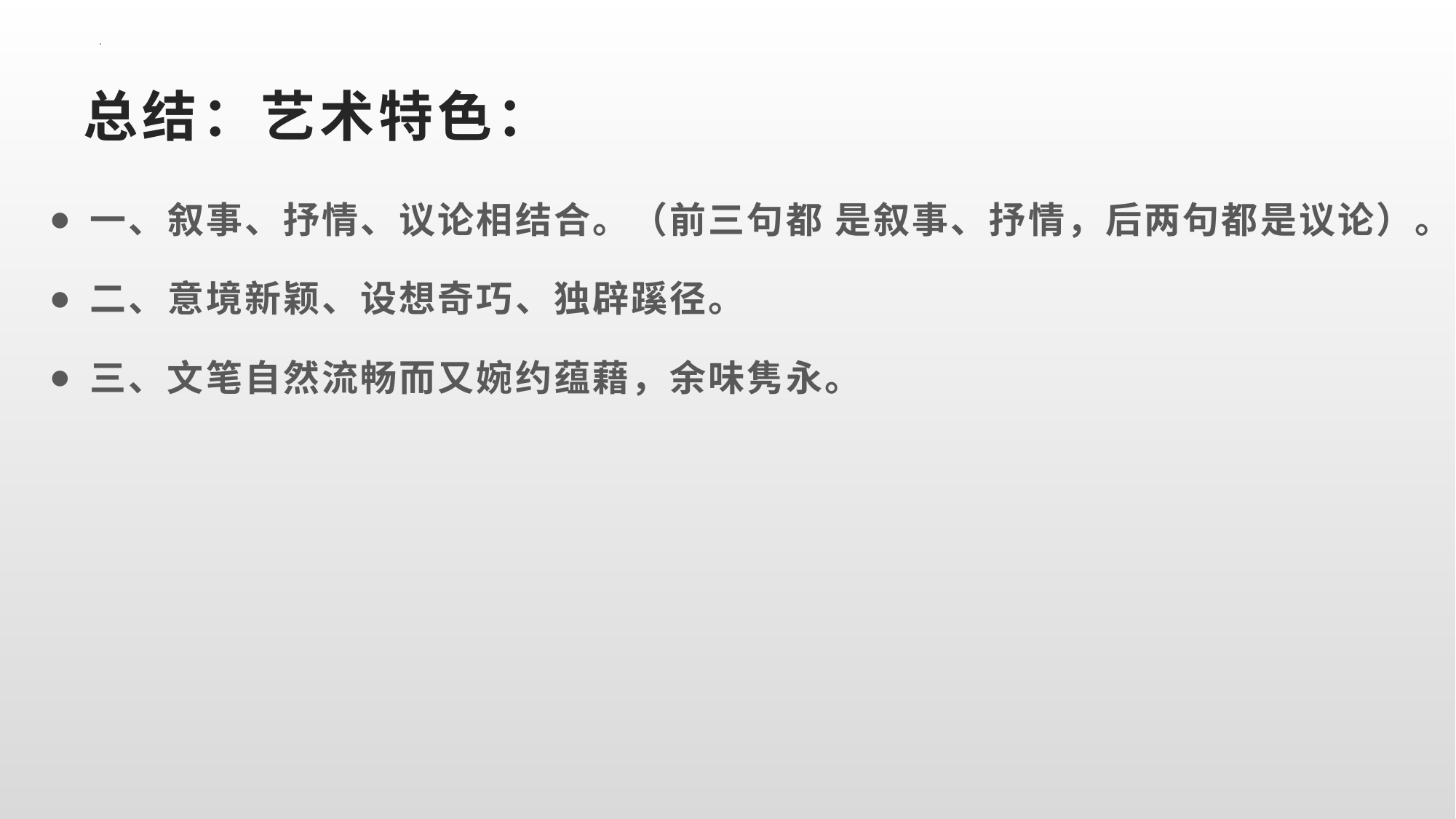

# 总结：艺术特色：
一、叙事、抒情、议论相结合。（前三句都 是叙事、抒情，后两句都是议论）。
二、意境新颖、设想奇巧、独辟蹊径。
三、文笔自然流畅而又婉约蕴藉，余味隽永。